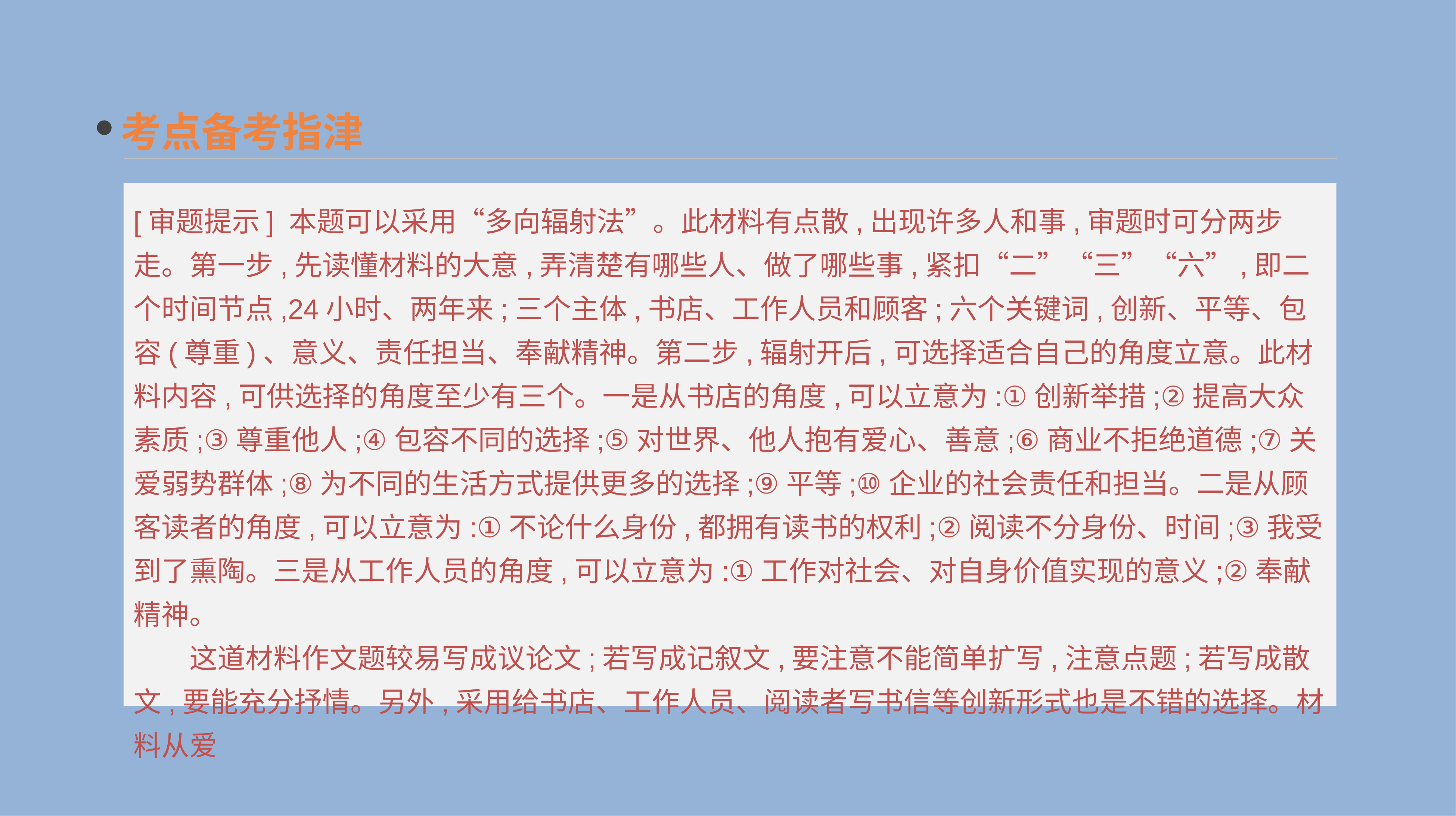

考点备考指津

[审题提示] 本题可以采用“多向辐射法”。此材料有点散,出现许多人和事,审题时可分两步走。第一步,先读懂材料的大意,弄清楚有哪些人、做了哪些事,紧扣“二”“三”“六”,即二个时间节点,24小时、两年来;三个主体,书店、工作人员和顾客;六个关键词,创新、平等、包容(尊重)、意义、责任担当、奉献精神。第二步,辐射开后,可选择适合自己的角度立意。此材料内容,可供选择的角度至少有三个。一是从书店的角度,可以立意为:①创新举措;②提高大众素质;③尊重他人;④包容不同的选择;⑤对世界、他人抱有爱心、善意;⑥商业不拒绝道德;⑦关爱弱势群体;⑧为不同的生活方式提供更多的选择;⑨平等;⑩企业的社会责任和担当。二是从顾客读者的角度,可以立意为:①不论什么身份,都拥有读书的权利;②阅读不分身份、时间;③我受到了熏陶。三是从工作人员的角度,可以立意为:①工作对社会、对自身价值实现的意义;②奉献精神。
　　这道材料作文题较易写成议论文;若写成记叙文,要注意不能简单扩写,注意点题;若写成散文,要能充分抒情。另外,采用给书店、工作人员、阅读者写书信等创新形式也是不错的选择。材料从爱